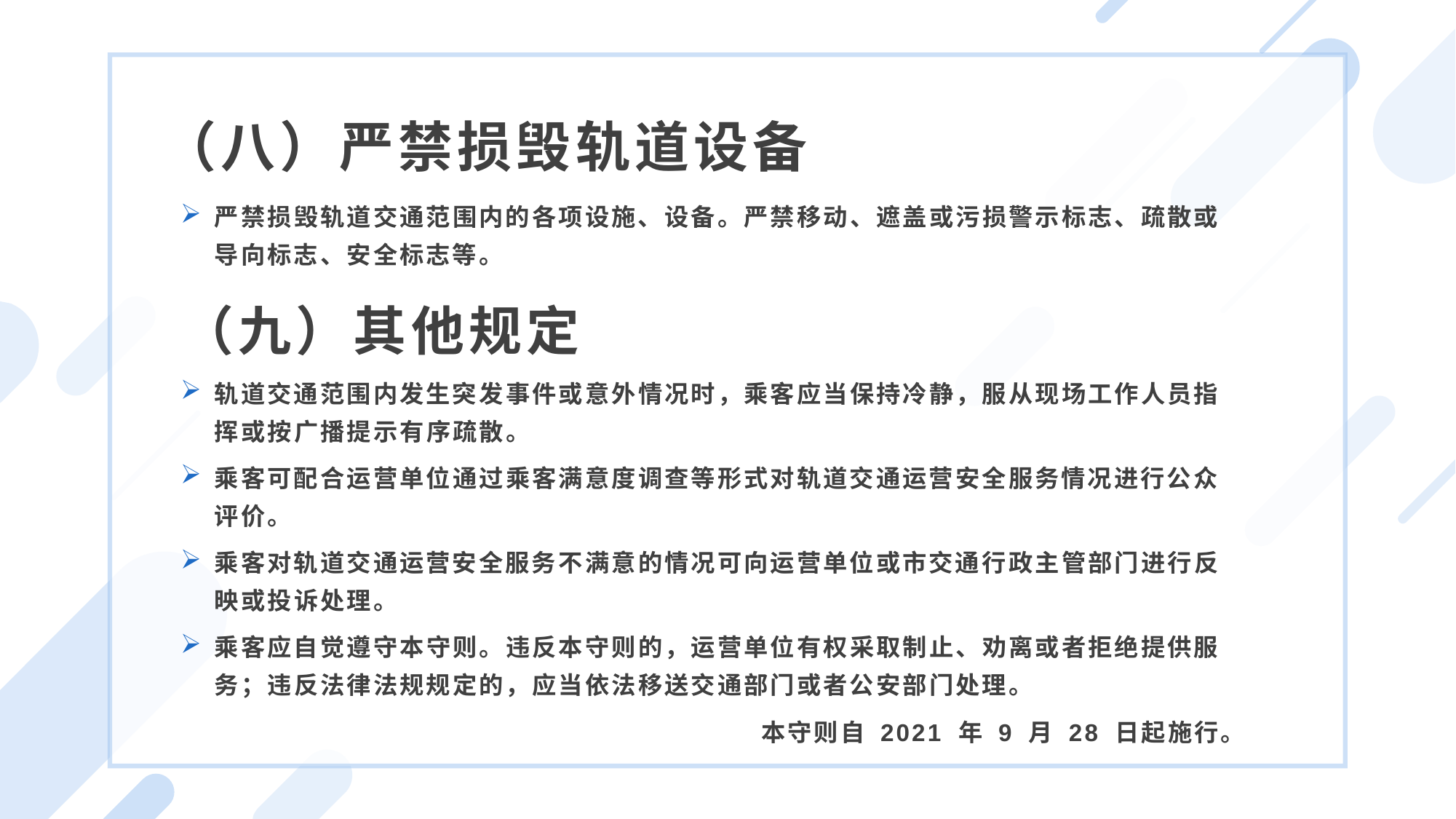

（八）严禁损毁轨道设备
严禁损毁轨道交通范围内的各项设施、设备。严禁移动、遮盖或污损警示标志、疏散或导向标志、安全标志等。
（九）其他规定
轨道交通范围内发生突发事件或意外情况时，乘客应当保持冷静，服从现场工作人员指挥或按广播提示有序疏散。
乘客可配合运营单位通过乘客满意度调查等形式对轨道交通运营安全服务情况进行公众评价。
乘客对轨道交通运营安全服务不满意的情况可向运营单位或市交通行政主管部门进行反映或投诉处理。
乘客应自觉遵守本守则。违反本守则的，运营单位有权采取制止、劝离或者拒绝提供服务；违反法律法规规定的，应当依法移送交通部门或者公安部门处理。
本守则自 2021 年 9 月 28 日起施行。